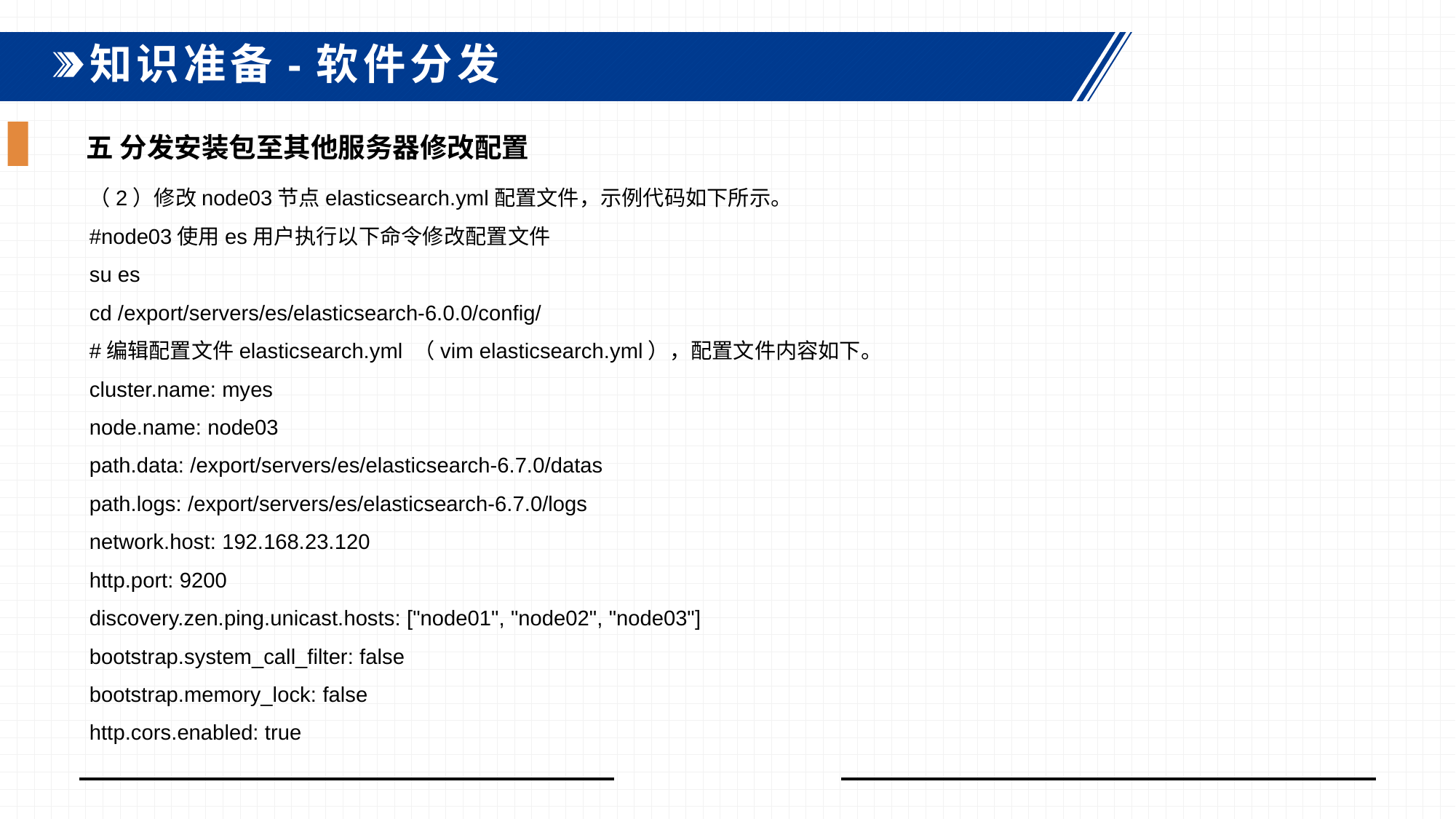

知识准备-软件分发

五 分发安装包至其他服务器修改配置
（2）修改node03节点elasticsearch.yml配置文件，示例代码如下所示。
#node03使用es用户执行以下命令修改配置文件
su es
cd /export/servers/es/elasticsearch-6.0.0/config/
#编辑配置文件elasticsearch.yml （vim elasticsearch.yml），配置文件内容如下。
cluster.name: myes
node.name: node03
path.data: /export/servers/es/elasticsearch-6.7.0/datas
path.logs: /export/servers/es/elasticsearch-6.7.0/logs
network.host: 192.168.23.120
http.port: 9200
discovery.zen.ping.unicast.hosts: ["node01", "node02", "node03"]
bootstrap.system_call_filter: false
bootstrap.memory_lock: false
http.cors.enabled: true